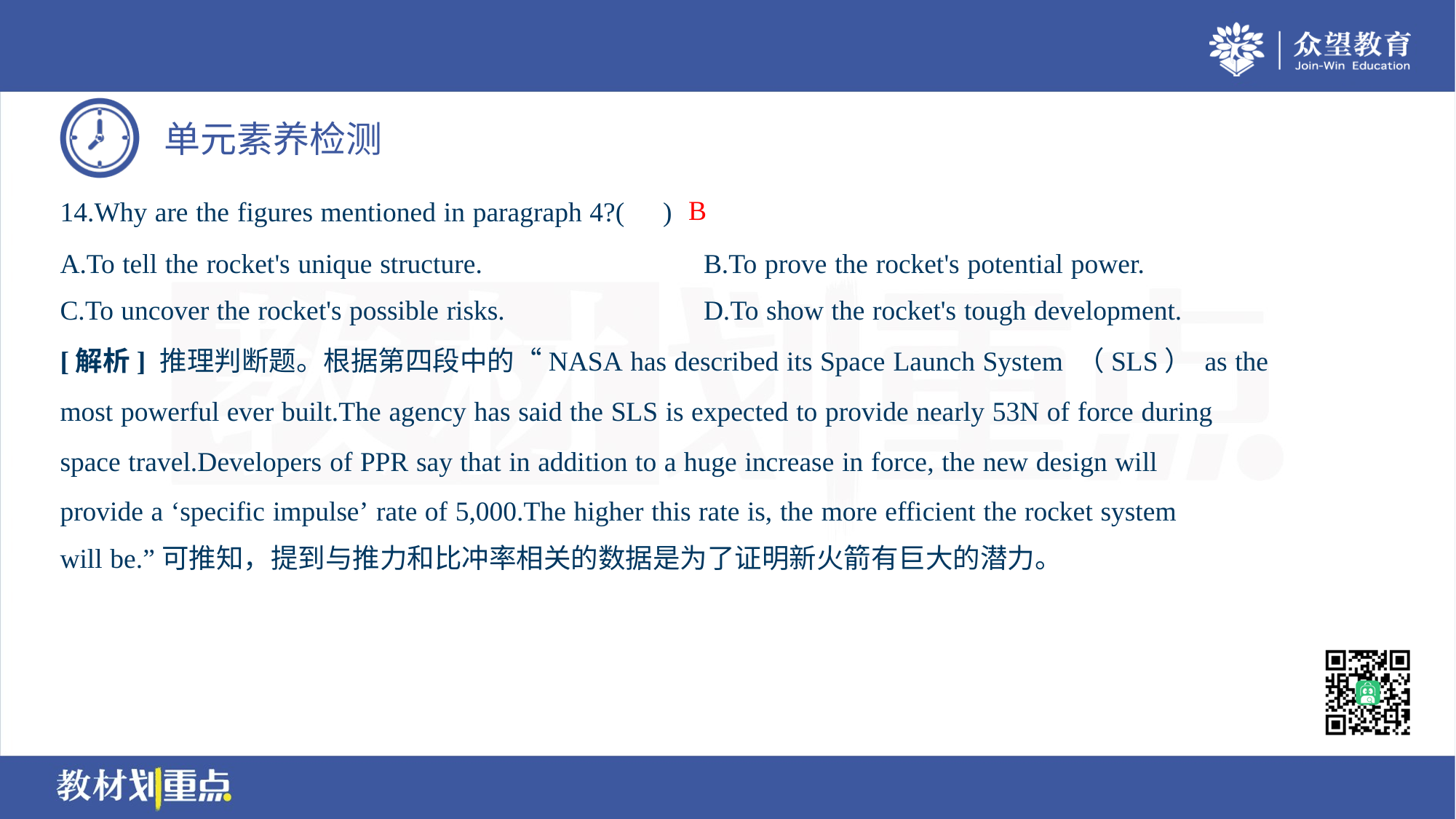

B
14.Why are the figures mentioned in paragraph 4?(     )
A.To tell the rocket's unique structure.	B.To prove the rocket's potential power.
C.To uncover the rocket's possible risks.	D.To show the rocket's tough development.
[解析] 推理判断题。根据第四段中的“NASA has described its Space Launch System （SLS） as the
most powerful ever built.The agency has said the SLS is expected to provide nearly 53N of force during
space travel.Developers of PPR say that in addition to a huge increase in force, the new design will
provide a ‘specific impulse’ rate of 5,000.The higher this rate is, the more efficient the rocket system
will be.”可推知，提到与推力和比冲率相关的数据是为了证明新火箭有巨大的潜力。